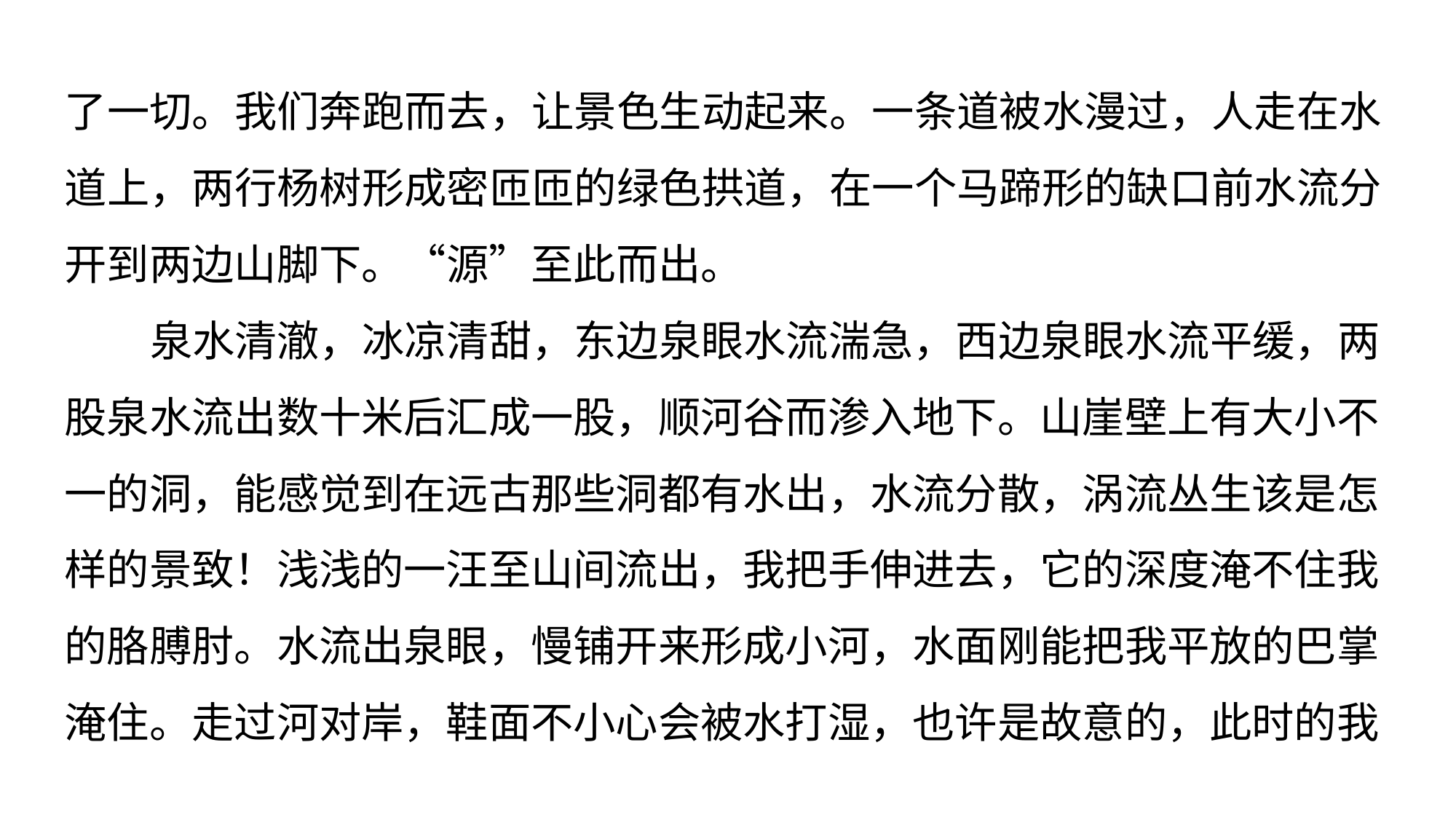

了一切。我们奔跑而去，让景色生动起来。一条道被水漫过，人走在水道上，两行杨树形成密匝匝的绿色拱道，在一个马蹄形的缺口前水流分开到两边山脚下。“源”至此而出。
泉水清澈，冰凉清甜，东边泉眼水流湍急，西边泉眼水流平缓，两股泉水流出数十米后汇成一股，顺河谷而渗入地下。山崖壁上有大小不一的洞，能感觉到在远古那些洞都有水出，水流分散，涡流丛生该是怎样的景致！浅浅的一汪至山间流出，我把手伸进去，它的深度淹不住我的胳膊肘。水流出泉眼，慢铺开来形成小河，水面刚能把我平放的巴掌淹住。走过河对岸，鞋面不小心会被水打湿，也许是故意的，此时的我